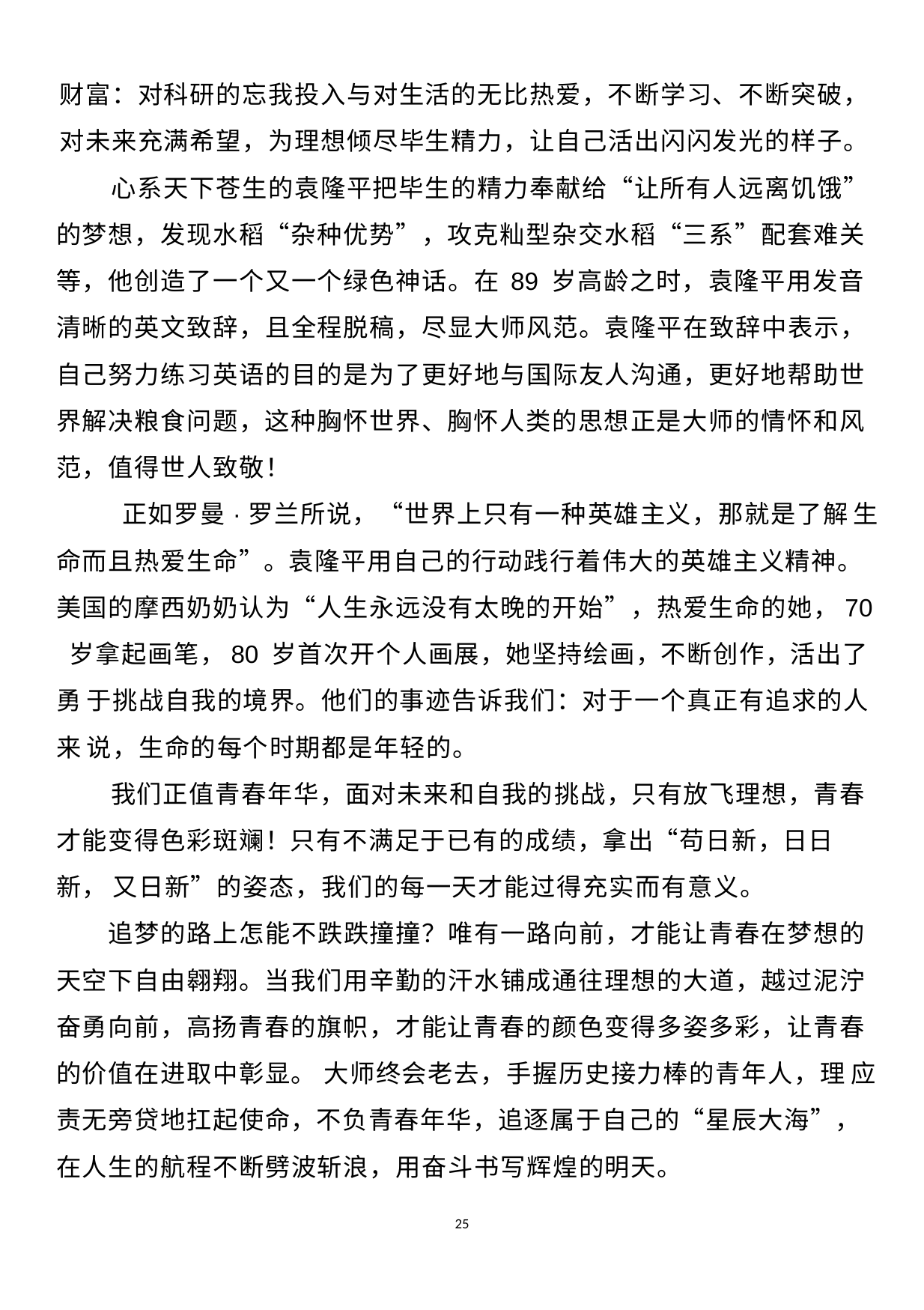

财富：对科研的忘我投入与对生活的无比热爱，不断学习、不断突破， 对未来充满希望，为理想倾尽毕生精力，让自己活出闪闪发光的样子。 心系天下苍生的袁隆平把毕生的精力奉献给“让所有人远离饥饿”
的梦想，发现水稻“杂种优势”，攻克籼型杂交水稻“三系”配套难关 等，他创造了一个又一个绿色神话。在 89 岁高龄之时，袁隆平用发音 清晰的英文致辞，且全程脱稿，尽显大师风范。袁隆平在致辞中表示， 自己努力练习英语的目的是为了更好地与国际友人沟通，更好地帮助世 界解决粮食问题，这种胸怀世界、胸怀人类的思想正是大师的情怀和风 范，值得世人致敬！
正如罗曼·罗兰所说，“世界上只有一种英雄主义，那就是了解 生命而且热爱生命”。袁隆平用自己的行动践行着伟大的英雄主义精神。 美国的摩西奶奶认为“人生永远没有太晚的开始”，热爱生命的她，70  岁拿起画笔，80 岁首次开个人画展，她坚持绘画，不断创作，活出了勇 于挑战自我的境界。他们的事迹告诉我们：对于一个真正有追求的人来 说，生命的每个时期都是年轻的。
我们正值青春年华，面对未来和自我的挑战，只有放飞理想，青春 才能变得色彩斑斓！只有不满足于已有的成绩，拿出“苟日新，日日新， 又日新”的姿态，我们的每一天才能过得充实而有意义。
追梦的路上怎能不跌跌撞撞？唯有一路向前，才能让青春在梦想的 天空下自由翱翔。当我们用辛勤的汗水铺成通往理想的大道，越过泥泞 奋勇向前，高扬青春的旗帜，才能让青春的颜色变得多姿多彩，让青春 的价值在进取中彰显。 大师终会老去，手握历史接力棒的青年人，理 应责无旁贷地扛起使命，不负青春年华，追逐属于自己的“星辰大海”， 在人生的航程不断劈波斩浪，用奋斗书写辉煌的明天。
25